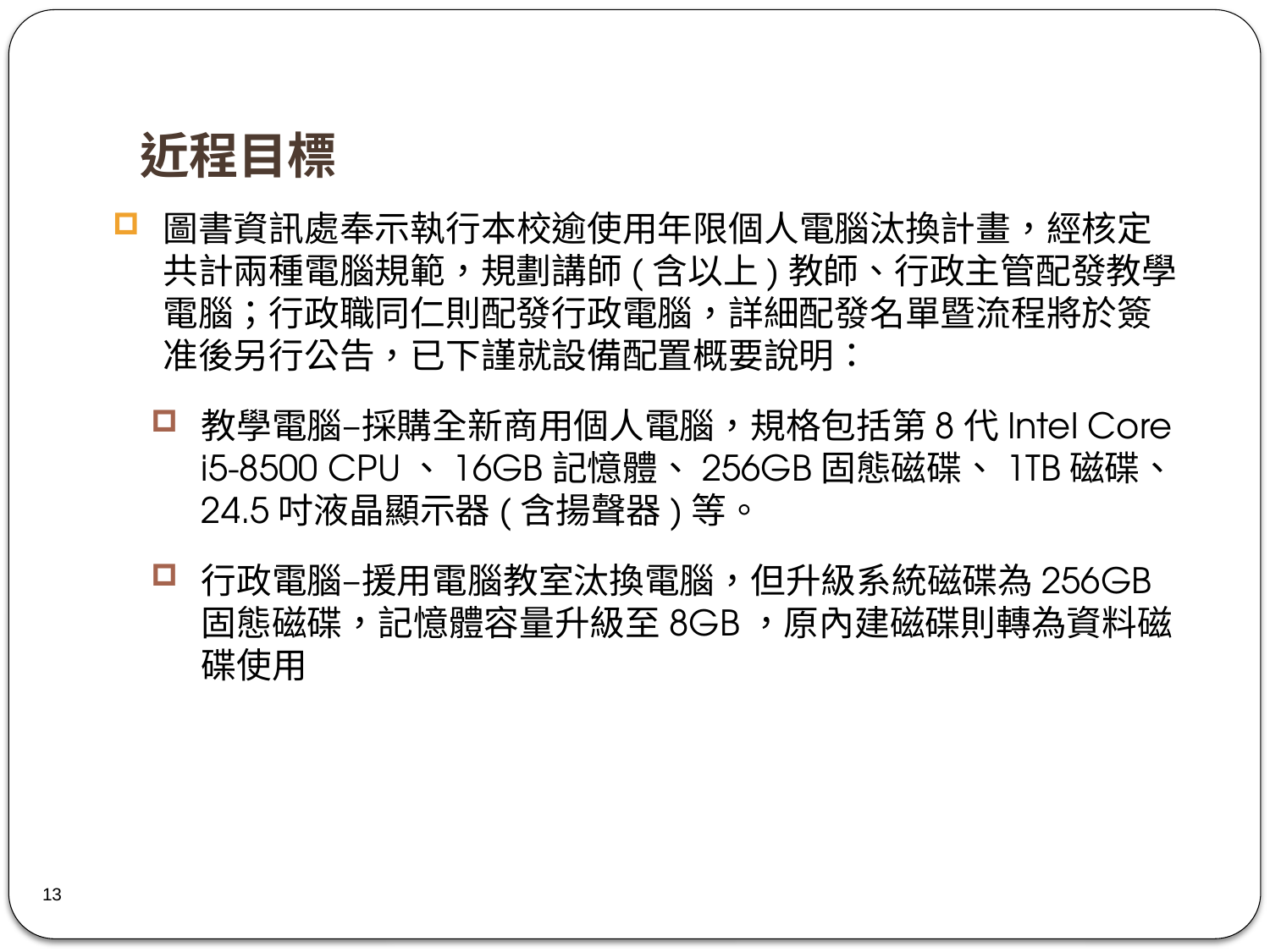

# 近程目標
圖書資訊處奉示執行本校逾使用年限個人電腦汰換計畫，經核定共計兩種電腦規範，規劃講師(含以上)教師、行政主管配發教學電腦；行政職同仁則配發行政電腦，詳細配發名單暨流程將於簽准後另行公告，已下謹就設備配置概要說明：
教學電腦–採購全新商用個人電腦，規格包括第8代Intel Core i5-8500 CPU、16GB記憶體、256GB固態磁碟、1TB磁碟、24.5吋液晶顯示器(含揚聲器)等。
行政電腦–援用電腦教室汰換電腦，但升級系統磁碟為256GB固態磁碟，記憶體容量升級至8GB，原內建磁碟則轉為資料磁碟使用

13